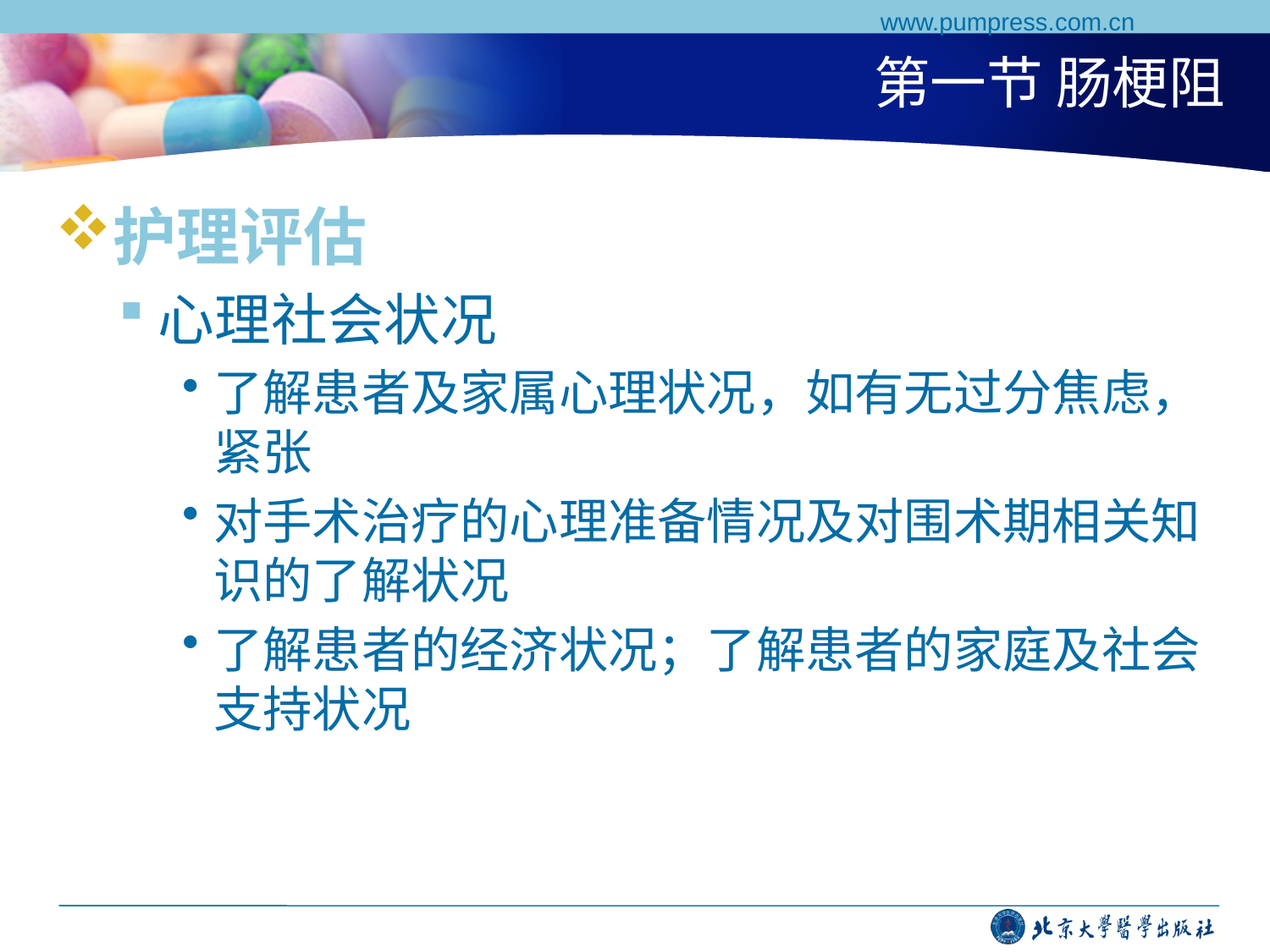

www.pumpress.com.cn
# 第一节 肠梗阻
护理评估
心理社会状况
了解患者及家属心理状况，如有无过分焦虑，紧张
对手术治疗的心理准备情况及对围术期相关知识的了解状况
了解患者的经济状况；了解患者的家庭及社会支持状况